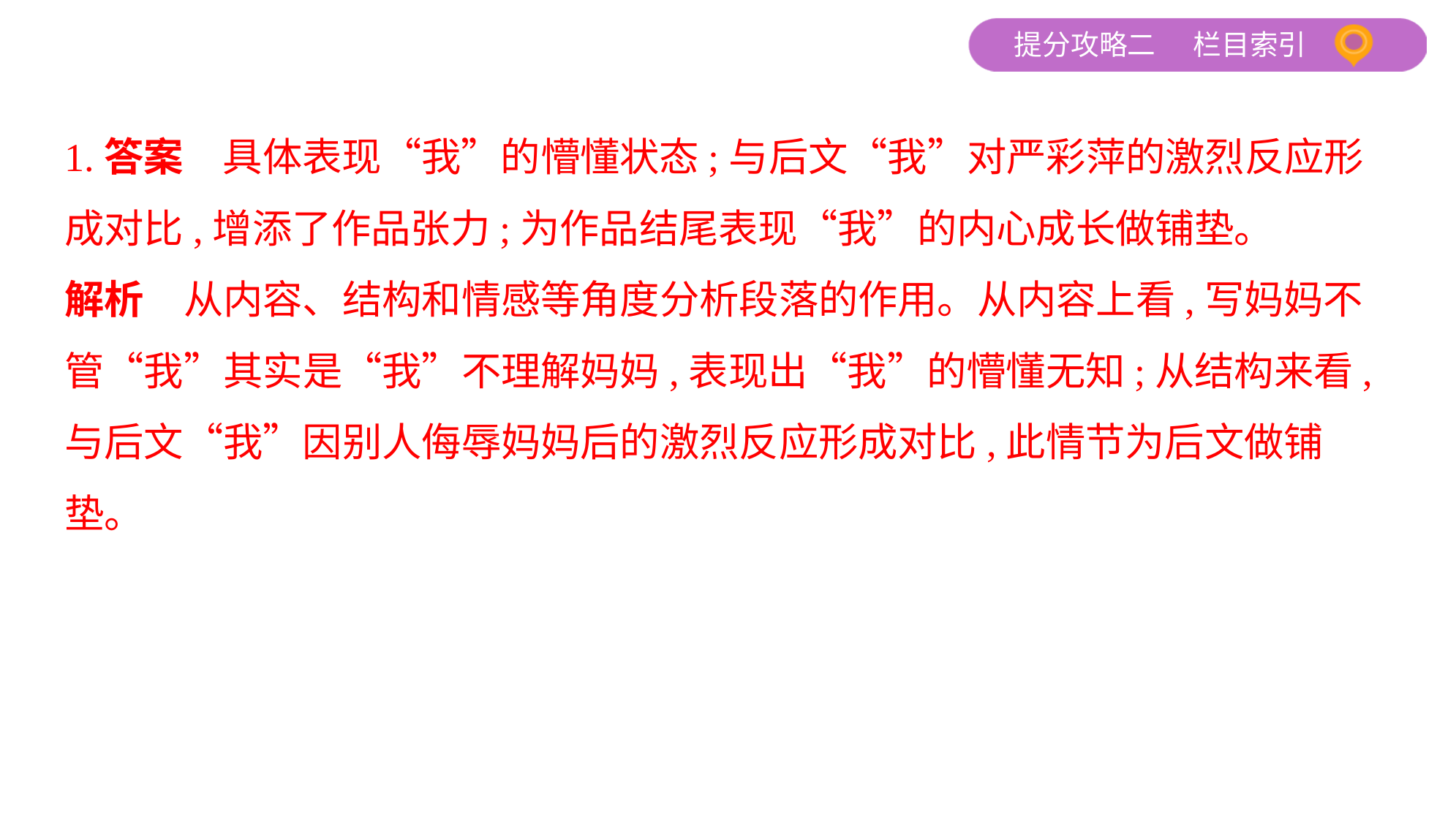

1.答案　具体表现“我”的懵懂状态;与后文“我”对严彩萍的激烈反应形
成对比,增添了作品张力;为作品结尾表现“我”的内心成长做铺垫。
解析　从内容、结构和情感等角度分析段落的作用。从内容上看,写妈妈不
管“我”其实是“我”不理解妈妈,表现出“我”的懵懂无知;从结构来看,
与后文“我”因别人侮辱妈妈后的激烈反应形成对比,此情节为后文做铺
垫。